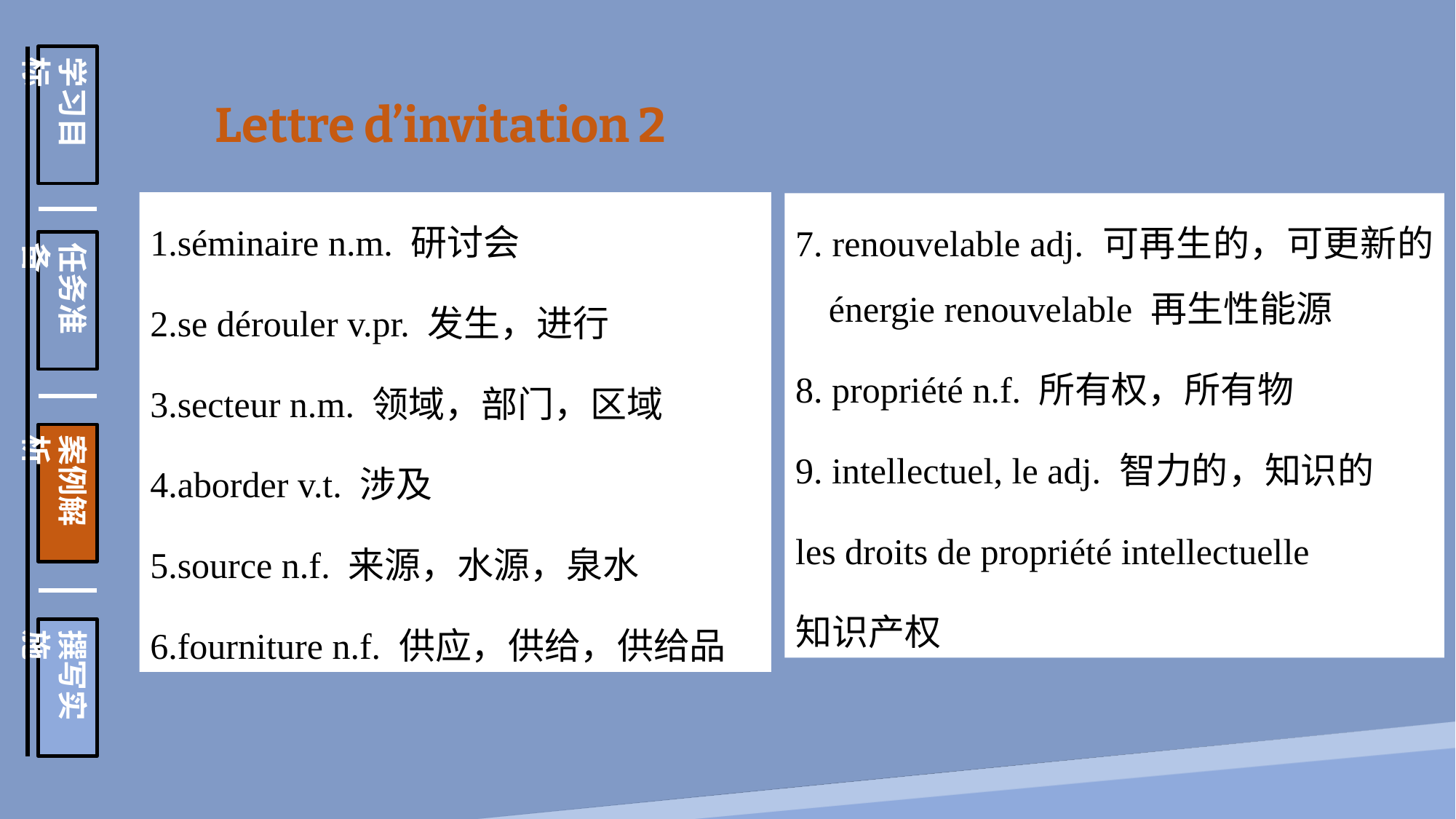

学习目标
任务准备
案例解析
撰写实施
Lettre d’invitation 2
séminaire n.m. 研讨会
se dérouler v.pr. 发生，进行
secteur n.m. 领域，部门，区域
aborder v.t. 涉及
source n.f. 来源，水源，泉水
fourniture n.f. 供应，供给，供给品
7. renouvelable adj. 可再生的，可更新的    énergie renouvelable 再生性能源
8. propriété n.f. 所有权，所有物
9. intellectuel, le adj. 智力的，知识的
les droits de propriété intellectuelle
知识产权